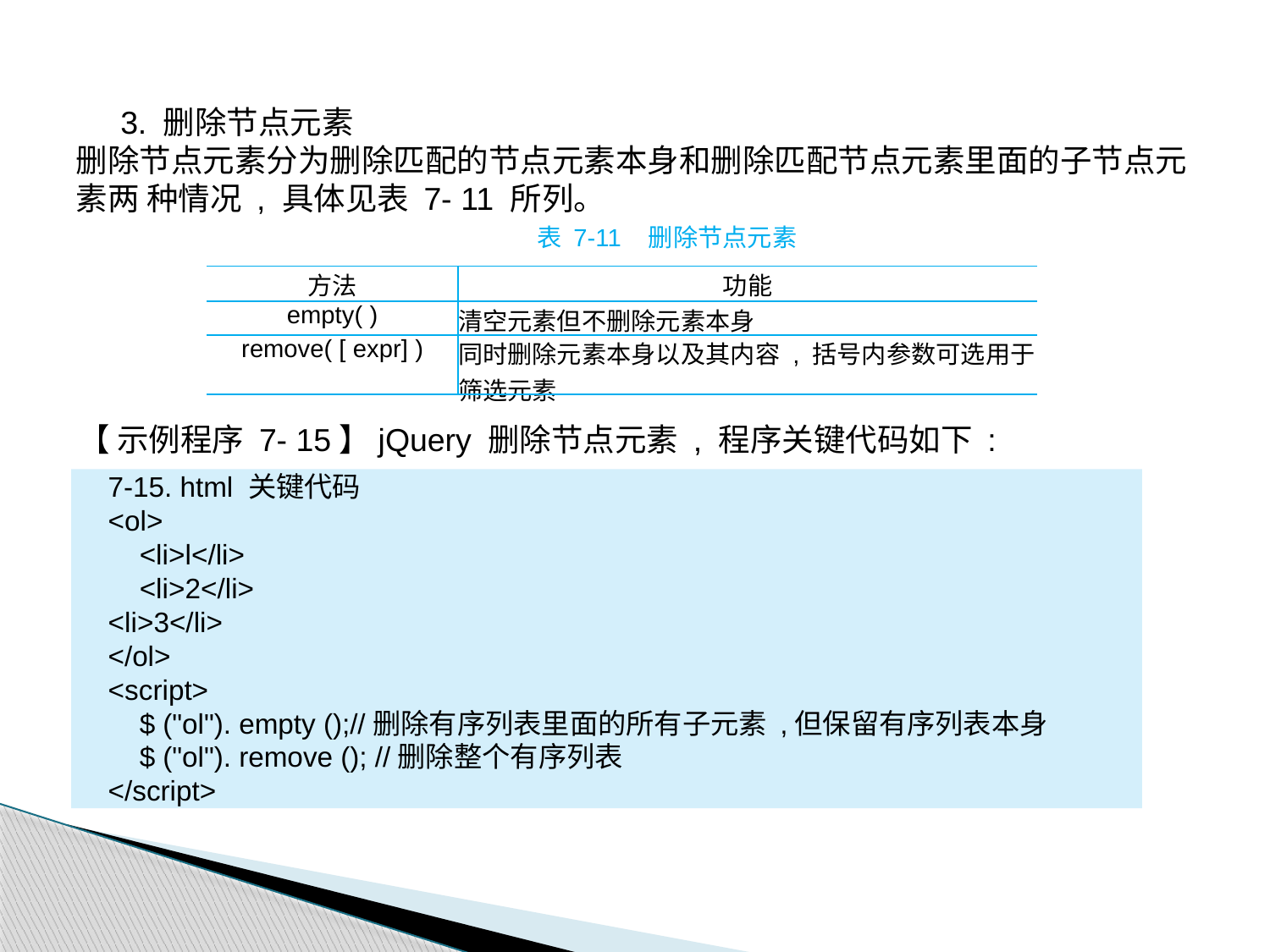

3. 删除节点元素
删除节点元素分为删除匹配的节点元素本身和删除匹配节点元素里面的子节点元素两 种情况 , 具体见表 7- 11 所列。
表 7-11   删除节点元素
| 方法 | 功能 |
| --- | --- |
| empty( ) | 清空元素但不删除元素本身 |
| remove( [ expr] ) | 同时删除元素本身以及其内容 , 括号内参数可选用于筛选元素 |
     【 示例程序 7- 15】jQuery 删除节点元素 , 程序关键代码如下 :
7-15. html 关键代码
<ol>
    <li>l</li>
    <li>2</li>
<li>3</li>
</ol>
<script>
    $ ("ol"). empty ();//删除有序列表里面的所有子元素 ,但保留有序列表本身
    $ ("ol"). remove (); //删除整个有序列表
</script>